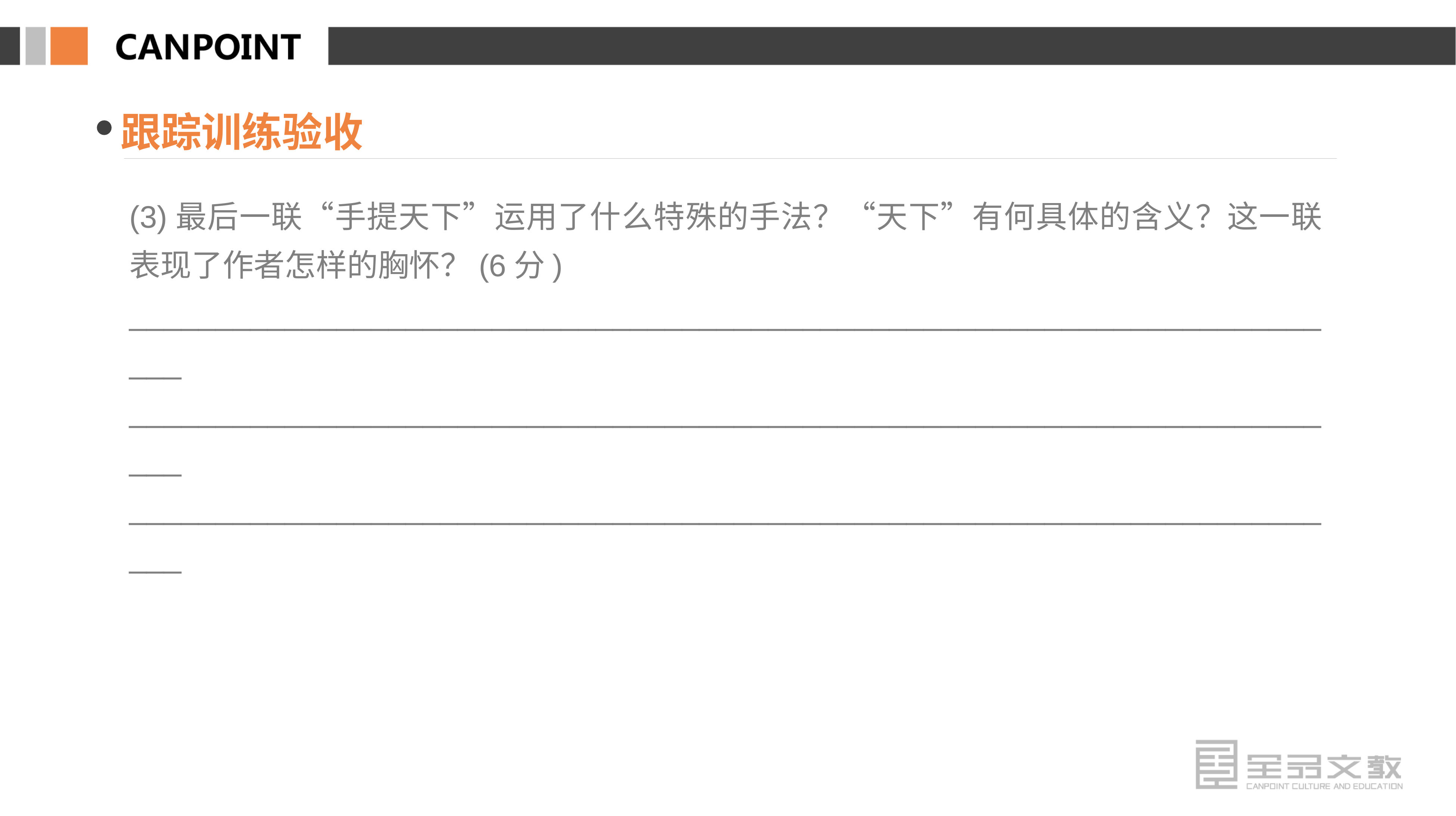

跟踪训练验收

(3)最后一联“手提天下”运用了什么特殊的手法？“天下”有何具体的含义？这一联表现了作者怎样的胸怀？(6分)
________________________________________________________________________
________________________________________________________________________
________________________________________________________________________